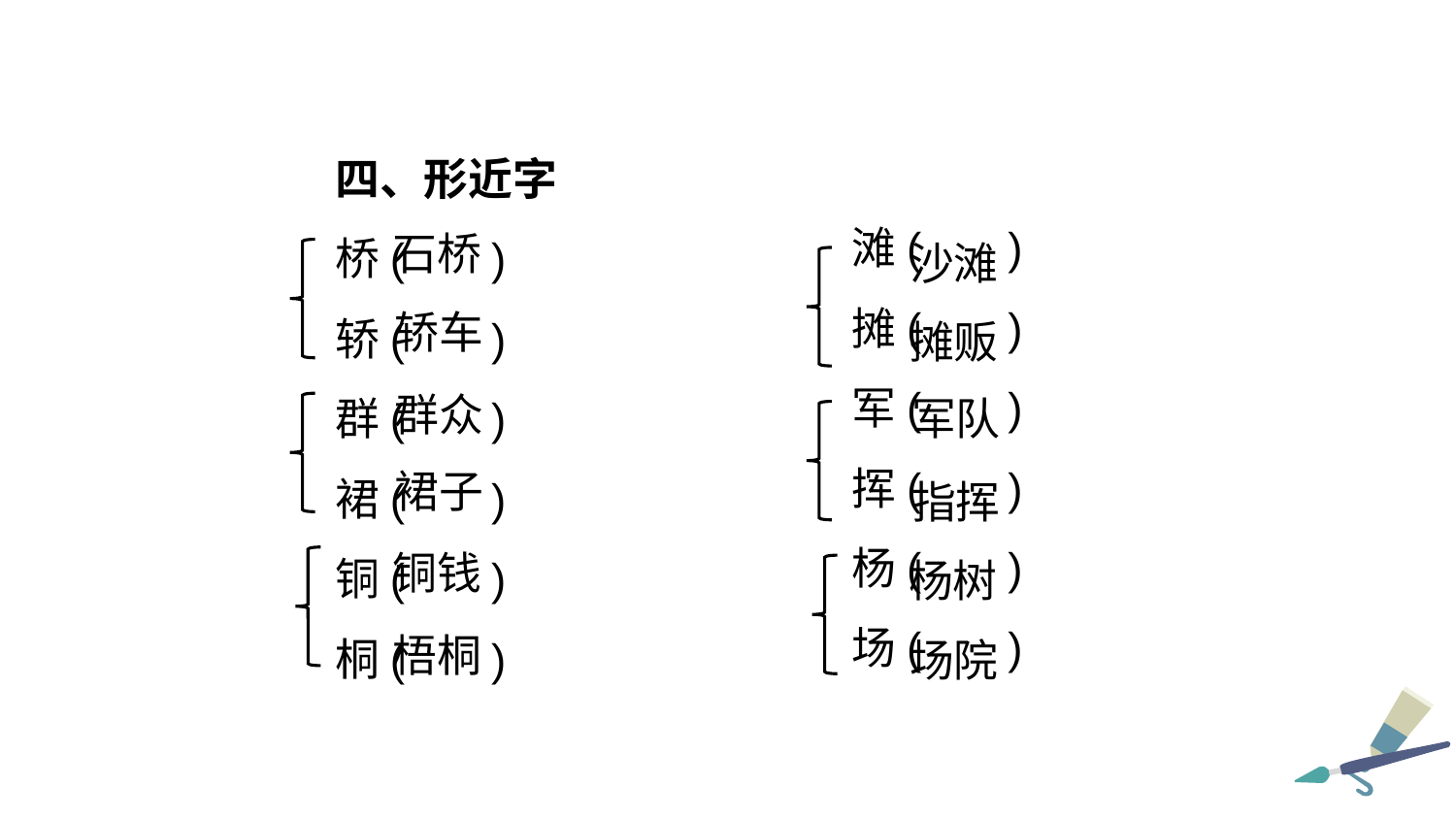

四、形近字
桥(       )
轿(       )
群(       )
裙(       )
铜(       )
桐(       )

滩(       )
摊(       )
军(       )
挥(       )
杨(       )
场(       )
石桥
沙滩

轿车
摊贩
群众
军队

裙子
指挥
铜钱
杨树

梧桐
场院